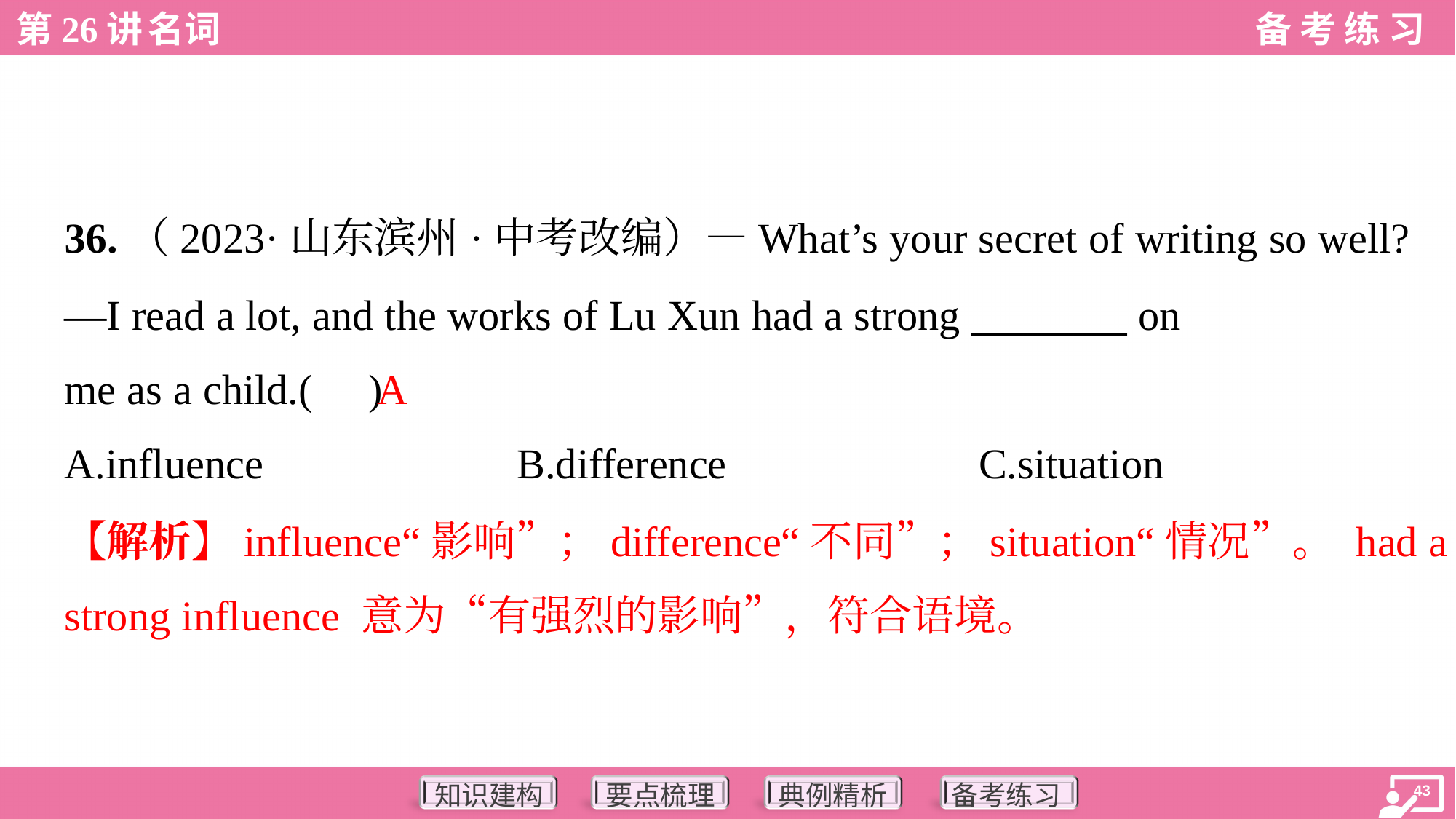

36.（2023·山东滨州·中考改编）—What’s your secret of writing so well?
—I read a lot, and the works of Lu Xun had a strong ________ on
me as a child.(     )
A
A.influence	B.difference	C.situation
【解析】influence“影响”；difference“不同”；situation“情况”。 had a
strong influence 意为“有强烈的影响”，符合语境。